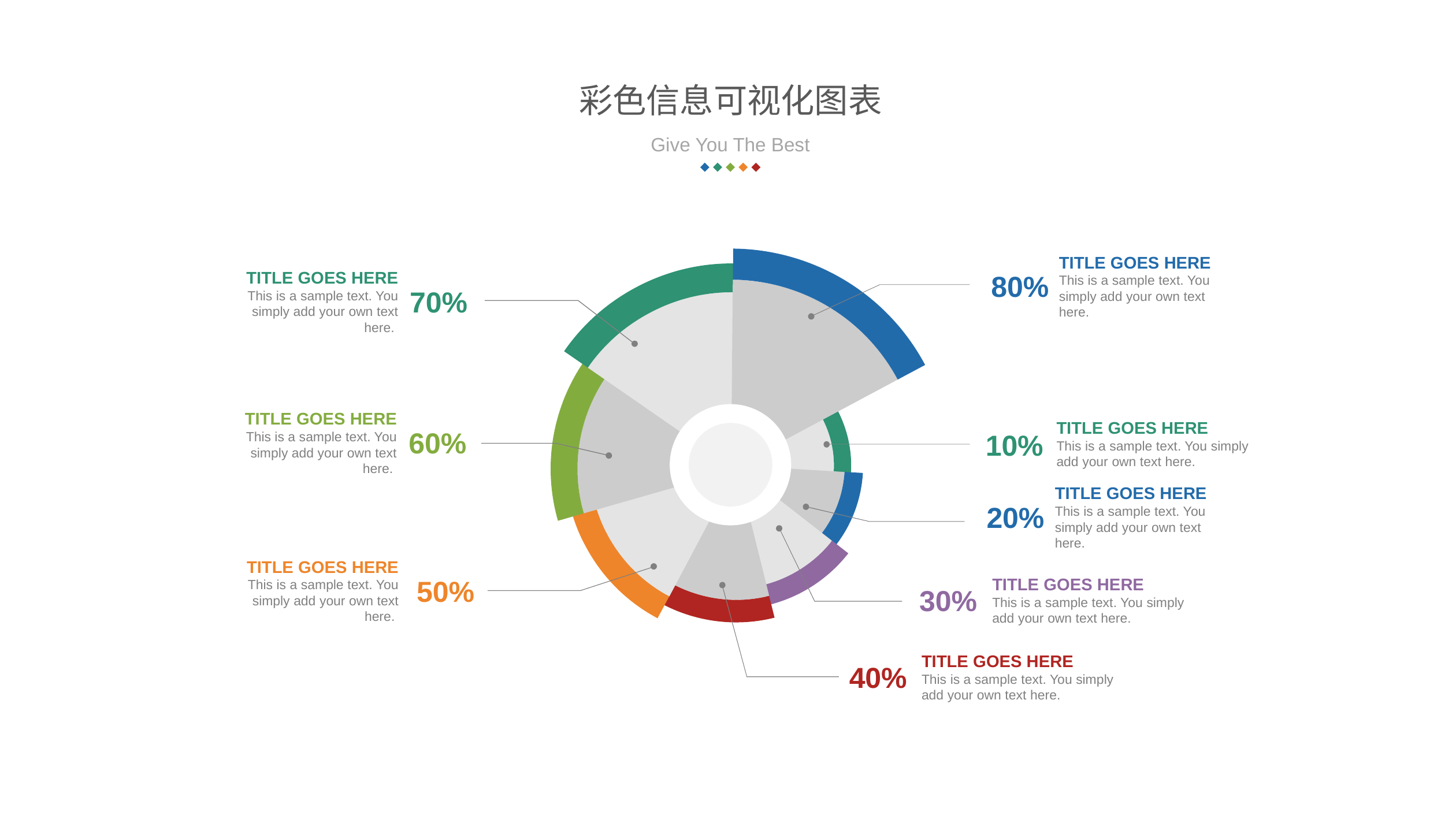

https://www.ypppt.com/
彩色信息可视化图表
Give You The Best

TITLE GOES HERE
This is a sample text. You simply add your own text here.

TITLE GOES HERE
This is a sample text. You simply add your own text here.
80%
70%

TITLE GOES HERE
This is a sample text. You simply add your own text here.

TITLE GOES HERE
This is a sample text. You simply add your own text here.
60%
10%

TITLE GOES HERE
This is a sample text. You simply add your own text here.
20%

TITLE GOES HERE
This is a sample text. You simply add your own text here.

50%
TITLE GOES HERE
This is a sample text. You simply add your own text here.

30%
TITLE GOES HERE
This is a sample text. You simply add your own text here.
40%